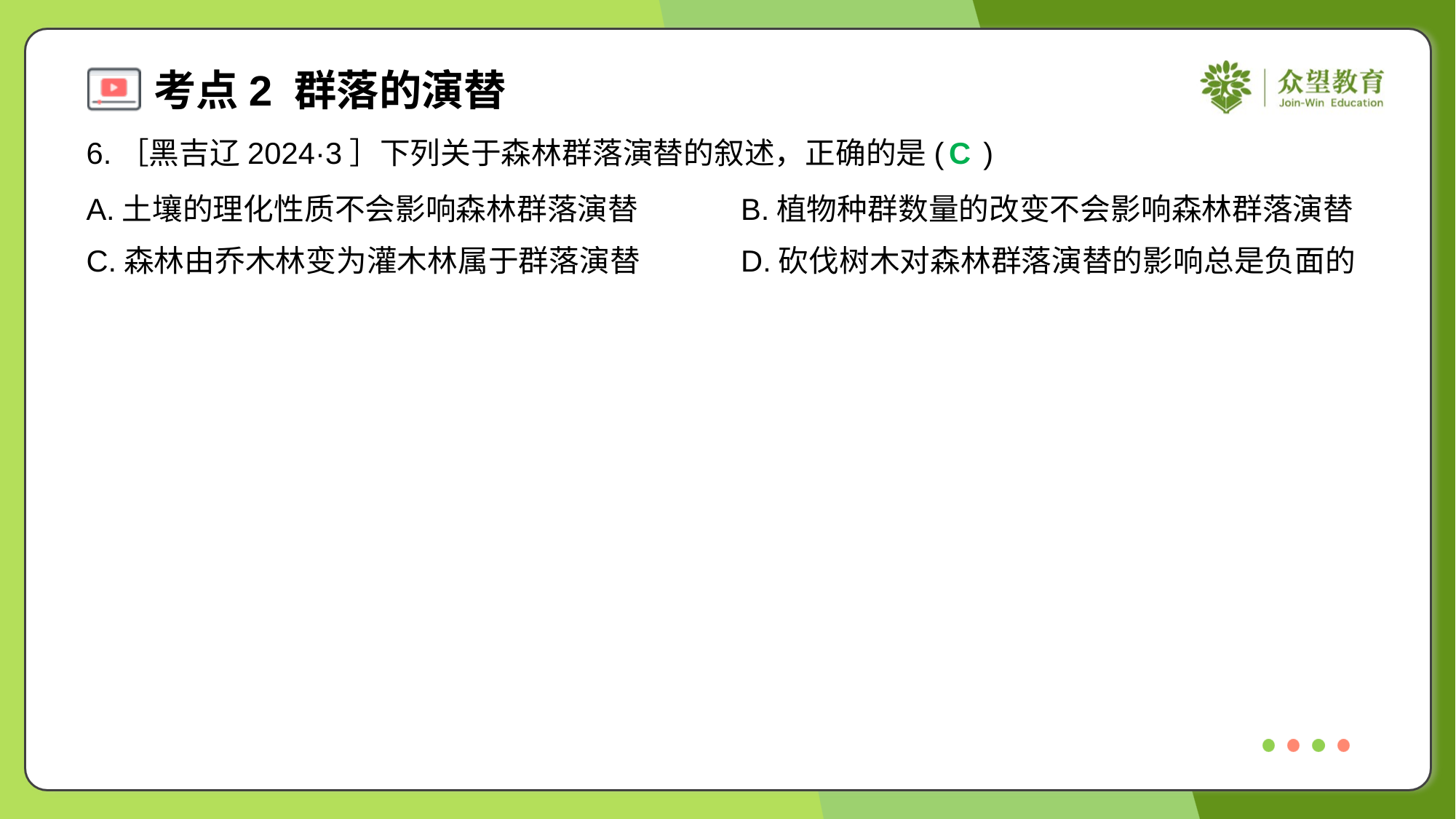

6.［黑吉辽2024·3］下列关于森林群落演替的叙述，正确的是(     )
C
A.土壤的理化性质不会影响森林群落演替	B.植物种群数量的改变不会影响森林群落演替
C.森林由乔木林变为灌木林属于群落演替	D.砍伐树木对森林群落演替的影响总是负面的